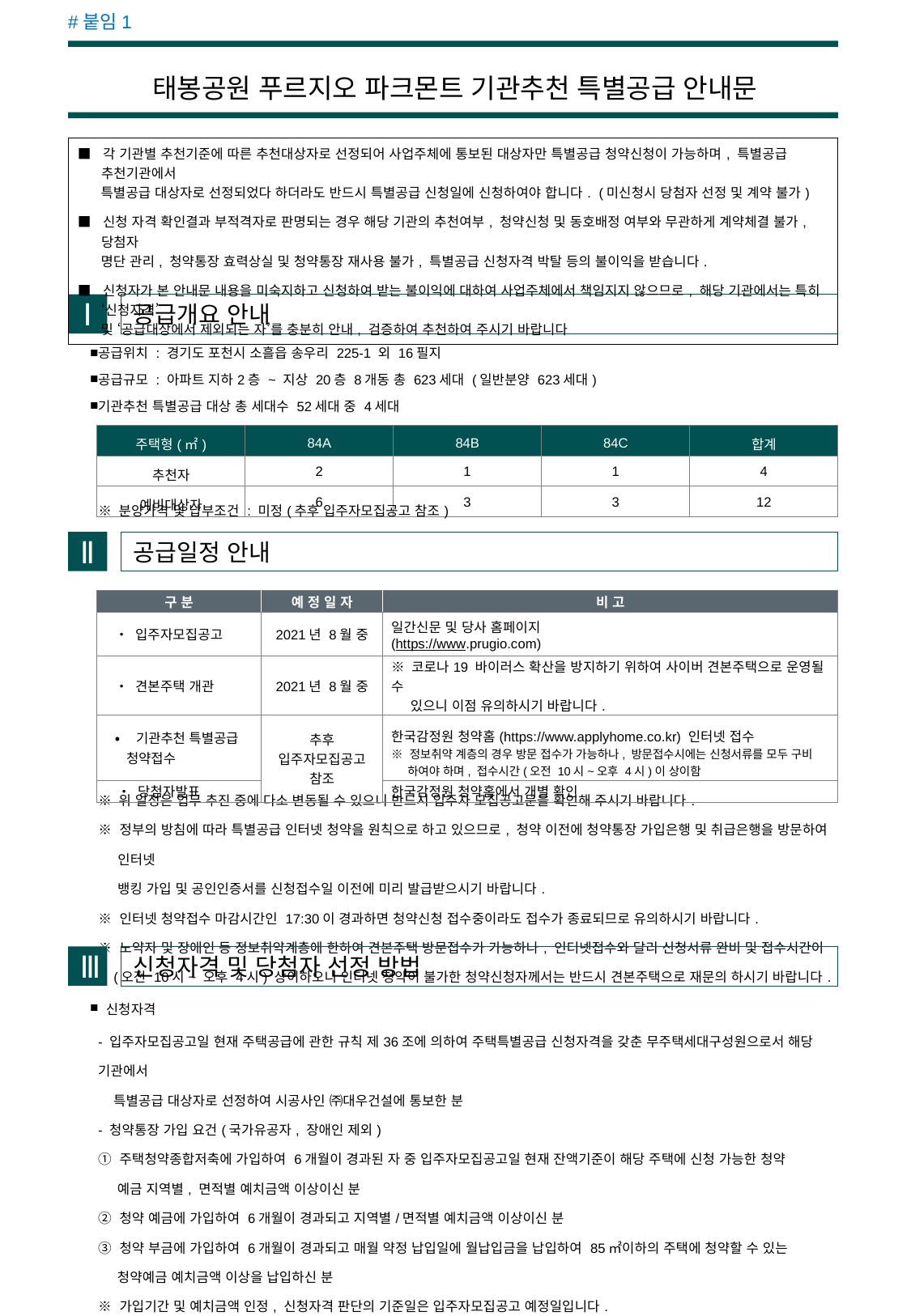

#붙임1

태봉공원 푸르지오 파크몬트 기관추천 특별공급 안내문

| ■ 각 기관별 추천기준에 따른 추천대상자로 선정되어 사업주체에 통보된 대상자만 특별공급 청약신청이 가능하며, 특별공급 추천기관에서 특별공급 대상자로 선정되었다 하더라도 반드시 특별공급 신청일에 신청하여야 합니다. (미신청시 당첨자 선정 및 계약 불가) |
| --- |
| ■ 신청 자격 확인결과 부적격자로 판명되는 경우 해당 기관의 추천여부, 청약신청 및 동호배정 여부와 무관하게 계약체결 불가, 당첨자 명단 관리, 청약통장 효력상실 및 청약통장 재사용 불가, 특별공급 신청자격 박탈 등의 불이익을 받습니다. |
| ■ 신청자가 본 안내문 내용을 미숙지하고 신청하여 받는 불이익에 대하여 사업주체에서 책임지지 않으므로, 해당 기관에서는 특히 ‘신청자격’ 및 ‘공급대상에서 제외되는 자’를 충분히 안내, 검증하여 추천하여 주시기 바랍니다 |
Ⅰ
 공급개요 안내
| ■ | 공급위치 : 경기도 포천시 소흘읍 송우리 225-1 외 16필지 |
| --- | --- |
| ■ | 공급규모 : 아파트 지하2층 ~ 지상 20층 8개동 총 623세대 (일반분양 623세대) |
| ■ | 기관추천 특별공급 대상 총 세대수 52세대 중 4세대 |
| 주택형(㎡) | 84A | 84B | 84C | 합계 |
| --- | --- | --- | --- | --- |
| 추천자 | 2 | 1 | 1 | 4 |
| 예비대상자 | 6 | 3 | 3 | 12 |
|  | ※ 분양가격 및 납부조건 : 미정(추후 입주자모집공고 참조) |
| --- | --- |
Ⅱ
 공급일정 안내
| 구 분 | 예 정 일 자 | 비 고 |
| --- | --- | --- |
| • 입주자모집공고 | 2021년 8월 중 | 일간신문 및 당사 홈페이지 (https://www.prugio.com) |
| • 견본주택 개관 | 2021년 8월 중 | ※ 코로나19 바이러스 확산을 방지하기 위하여 사이버 견본주택으로 운영될 수 있으니 이점 유의하시기 바랍니다. |
| • 기관추천 특별공급 청약접수 | 추후 입주자모집공고 참조 | 한국감정원 청약홈(https://www.applyhome.co.kr) 인터넷 접수 ※ 정보취약 계층의 경우 방문 접수가 가능하나, 방문접수시에는 신청서류를 모두 구비 하여야 하며, 접수시간(오전 10시~오후 4시)이 상이함 |
| • 당첨자발표 |  | 한국감정원 청약홈에서 개별 확인 |
|  | ※ 위 일정은 업무 추진 중에 다소 변동될 수 있으니 반드시 입주자 모집공고문을 확인해 주시기 바랍니다. ※ 정부의 방침에 따라 특별공급 인터넷 청약을 원칙으로 하고 있으므로, 청약 이전에 청약통장 가입은행 및 취급은행을 방문하여 인터넷 뱅킹 가입 및 공인인증서를 신청접수일 이전에 미리 발급받으시기 바랍니다. ※ 인터넷 청약접수 마감시간인 17:30이 경과하면 청약신청 접수중이라도 접수가 종료되므로 유의하시기 바랍니다. ※ 노약자 및 장애인 등 정보취약계층에 한하여 견본주택 방문접수가 가능하나, 인터넷접수와 달리 신청서류 완비 및 접수시간이 (오전 10시~ 오후 4시) 상이하오니 인터넷 청약이 불가한 청약신청자께서는 반드시 견본주택으로 재문의 하시기 바랍니다. |
| --- | --- |
Ⅲ
 신청자격 및 당첨자 선정 방법
| ■ | 신청자격 |
| --- | --- |
|  | - 입주자모집공고일 현재 주택공급에 관한 규칙 제36조에 의하여 주택특별공급 신청자격을 갖춘 무주택세대구성원으로서 해당 기관에서 특별공급 대상자로 선정하여 시공사인 ㈜대우건설에 통보한 분 |
|  | - 청약통장 가입 요건(국가유공자, 장애인 제외) |
|  | ① 주택청약종합저축에 가입하여 6개월이 경과된 자 중 입주자모집공고일 현재 잔액기준이 해당 주택에 신청 가능한 청약 예금 지역별, 면적별 예치금액 이상이신 분 ② 청약 예금에 가입하여 6개월이 경과되고 지역별/면적별 예치금액 이상이신 분 ③ 청약 부금에 가입하여 6개월이 경과되고 매월 약정 납입일에 월납입금을 납입하여 85㎡이하의 주택에 청약할 수 있는 청약예금 예치금액 이상을 납입하신 분 ※ 가입기간 및 예치금액 인정, 신청자격 판단의 기준일은 입주자모집공고 예정일입니다. |
|  | ※ 주택공급에 관한 규칙 제26조의 2에 따라 특별공급 예비입주자를 선정하며, 특별공급 잔여물량이 발생될 경우 추첨에 의해 특별공급 예비입주자에게 공급합니다. |
|  |  |